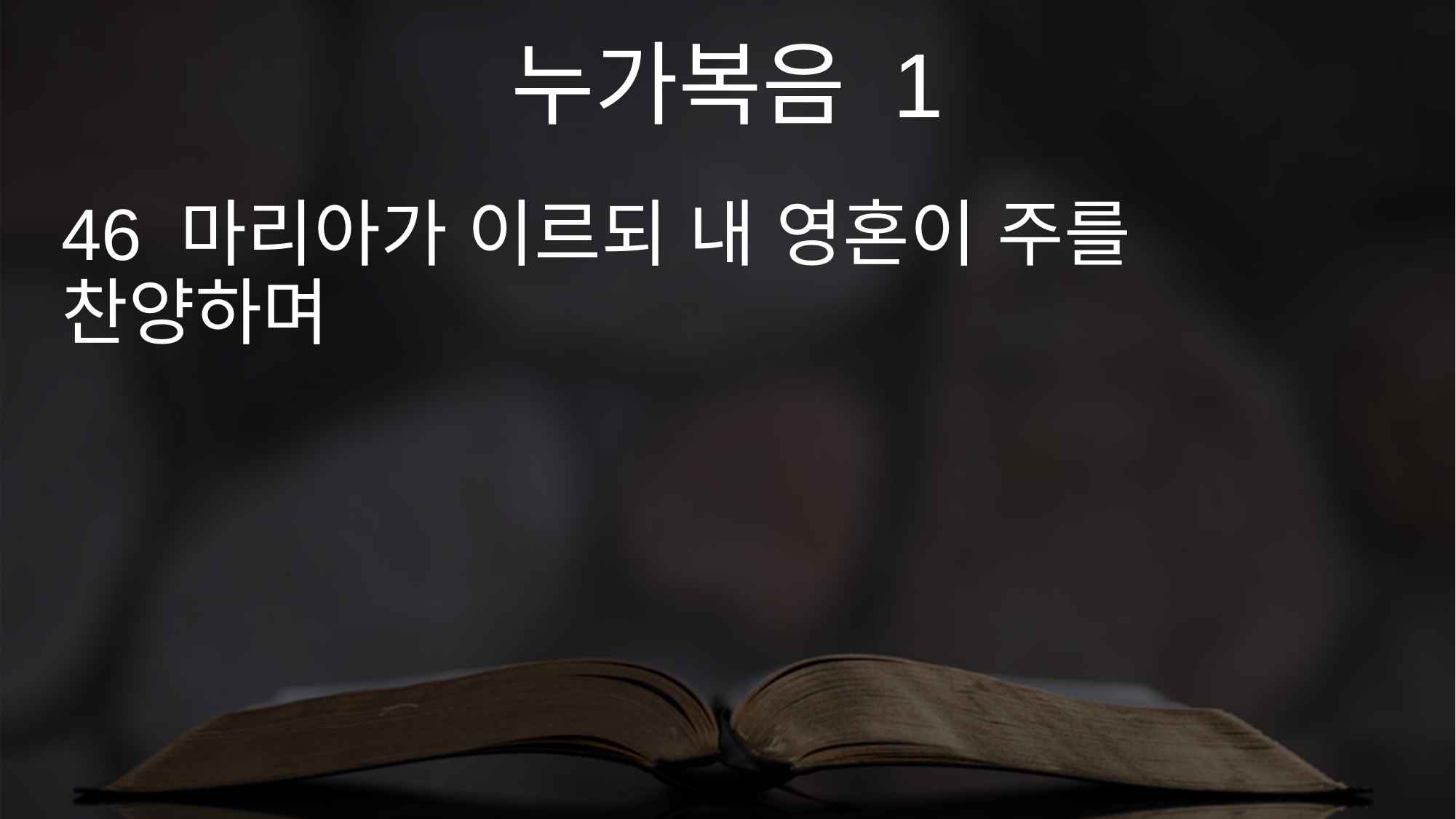

누가복음 1
46 마리아가 이르되 내 영혼이 주를 찬양하며